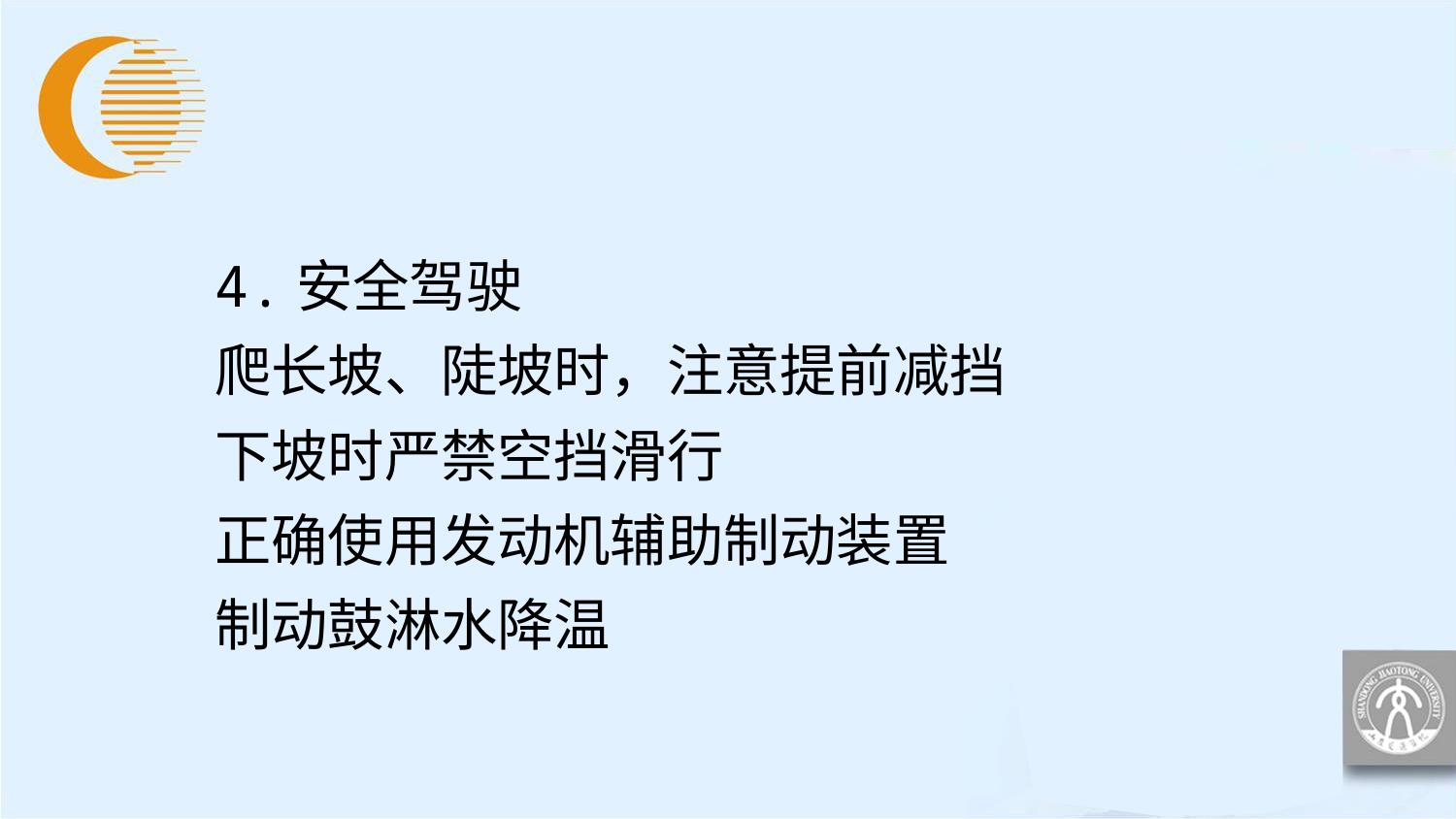

4.安全驾驶
爬长坡、陡坡时，注意提前减挡
下坡时严禁空挡滑行
正确使用发动机辅助制动装置
制动鼓淋水降温